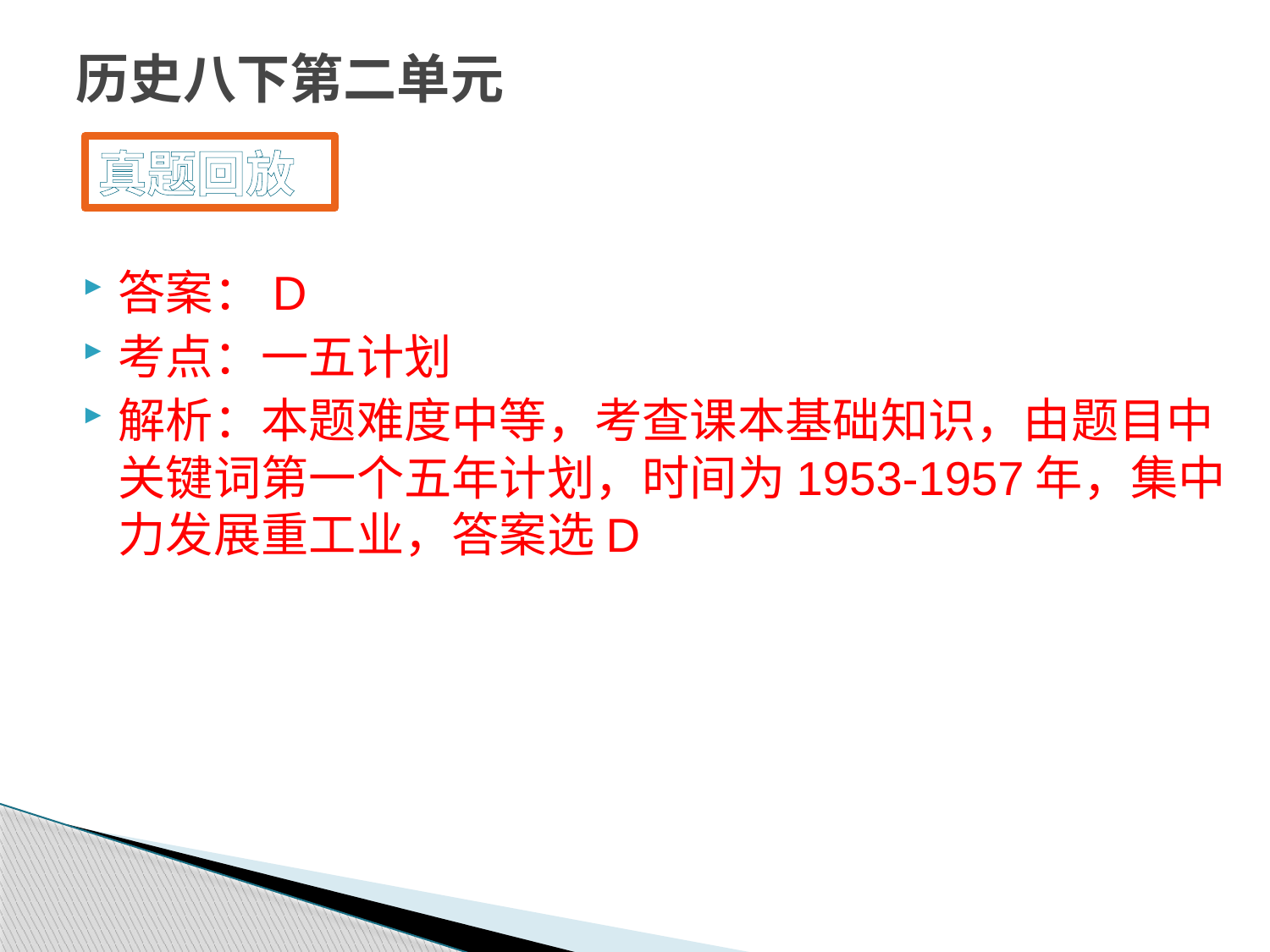

# 历史八下第二单元
真题回放
答案：D
考点：一五计划
解析：本题难度中等，考查课本基础知识，由题目中关键词第一个五年计划，时间为1953-1957年，集中力发展重工业，答案选D